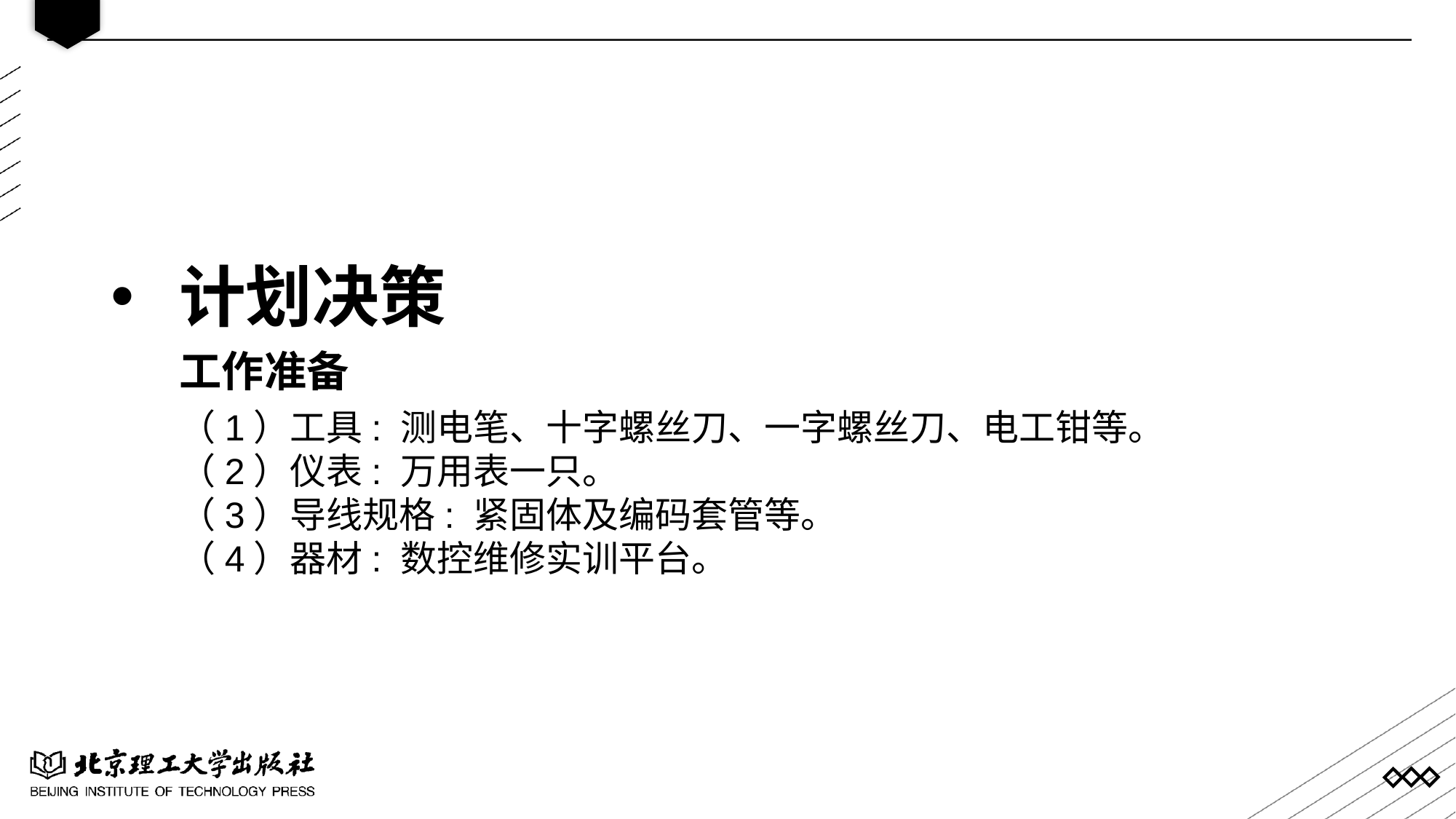

计划决策
工作准备
（1）工具: 测电笔、十字螺丝刀、一字螺丝刀、电工钳等。
（2）仪表: 万用表一只。
（3）导线规格: 紧固体及编码套管等。
（4）器材: 数控维修实训平台。